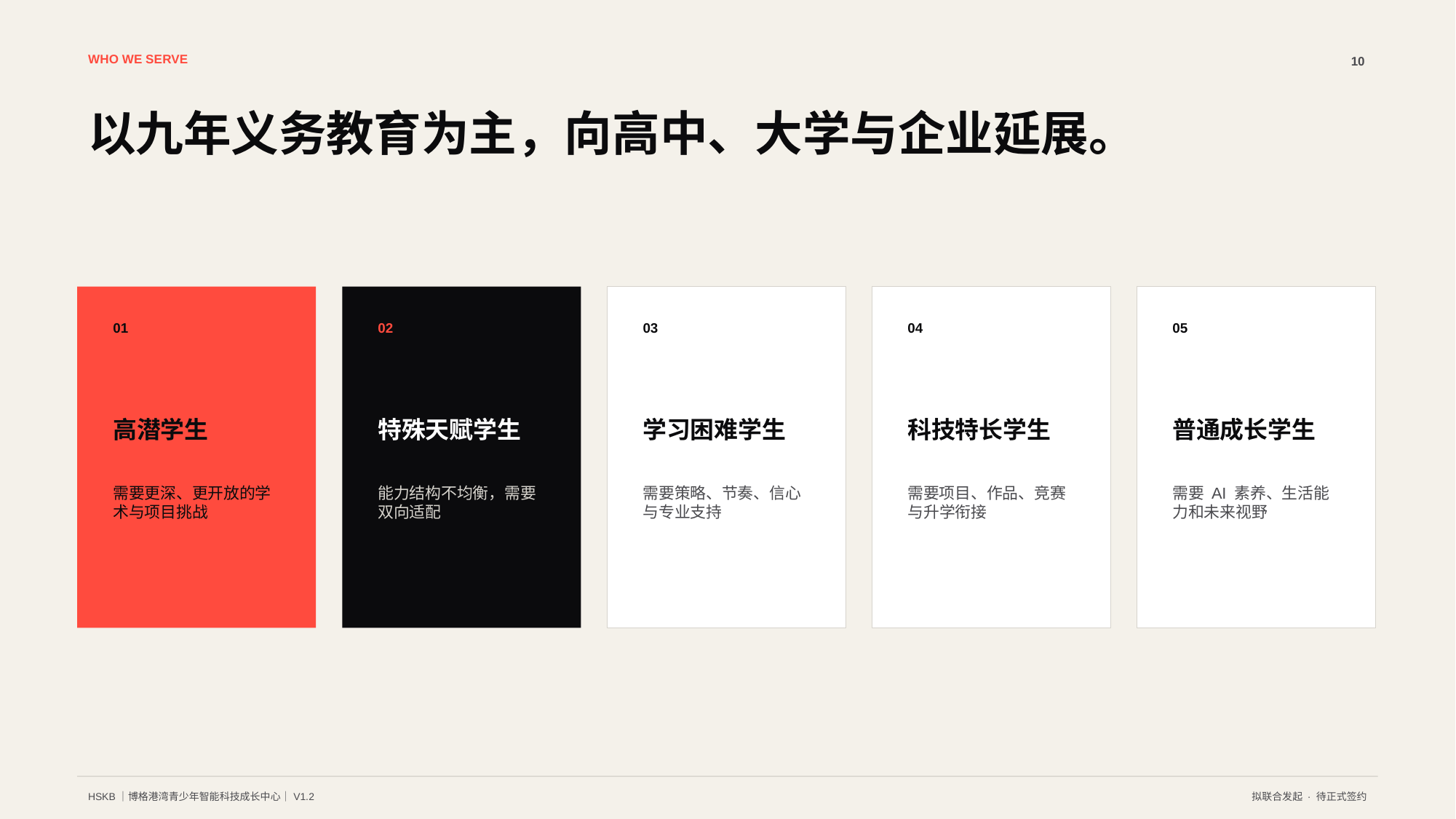

WHO WE SERVE
10
以九年义务教育为主，向高中、大学与企业延展。

01
02
03
04
05
高潜学生
特殊天赋学生
学习困难学生
科技特长学生
普通成长学生
需要更深、更开放的学术与项目挑战
能力结构不均衡，需要双向适配
需要策略、节奏、信心与专业支持
需要项目、作品、竞赛与升学衔接
需要 AI 素养、生活能力和未来视野

HSKB｜博格港湾青少年智能科技成长中心｜V1.2
拟联合发起 · 待正式签约